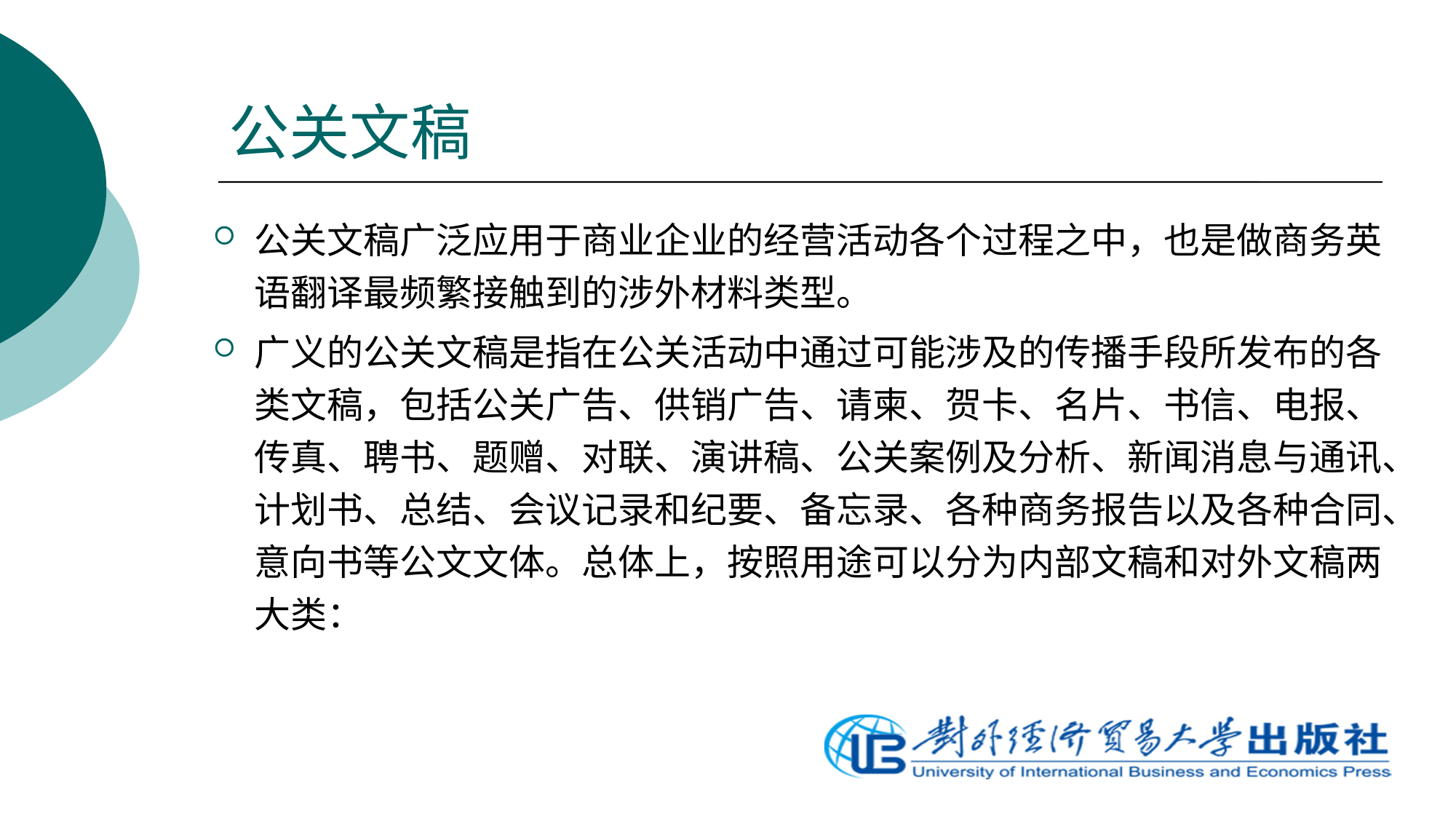

# 公关文稿
公关文稿广泛应用于商业企业的经营活动各个过程之中，也是做商务英语翻译最频繁接触到的涉外材料类型。
广义的公关文稿是指在公关活动中通过可能涉及的传播手段所发布的各类文稿，包括公关广告、供销广告、请柬、贺卡、名片、书信、电报、传真、聘书、题赠、对联、演讲稿、公关案例及分析、新闻消息与通讯、计划书、总结、会议记录和纪要、备忘录、各种商务报告以及各种合同、意向书等公文文体。总体上，按照用途可以分为内部文稿和对外文稿两大类：